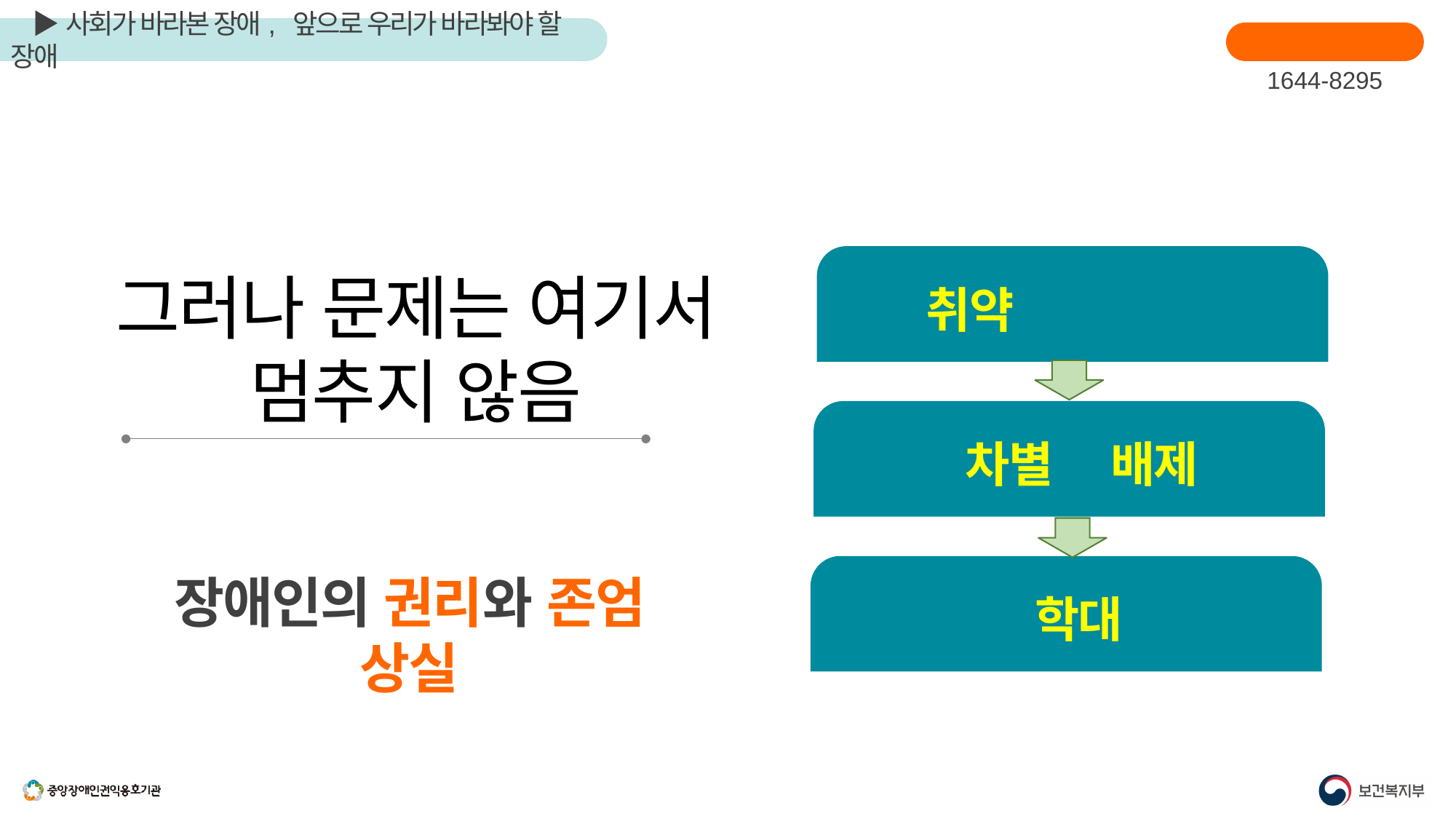

장애인학대신고
1644-8295
 취약이라는 시선

 차별과 배제

 학대
그러나 문제는 여기서 멈추지 않음
장애인의 권리와 존엄 상실